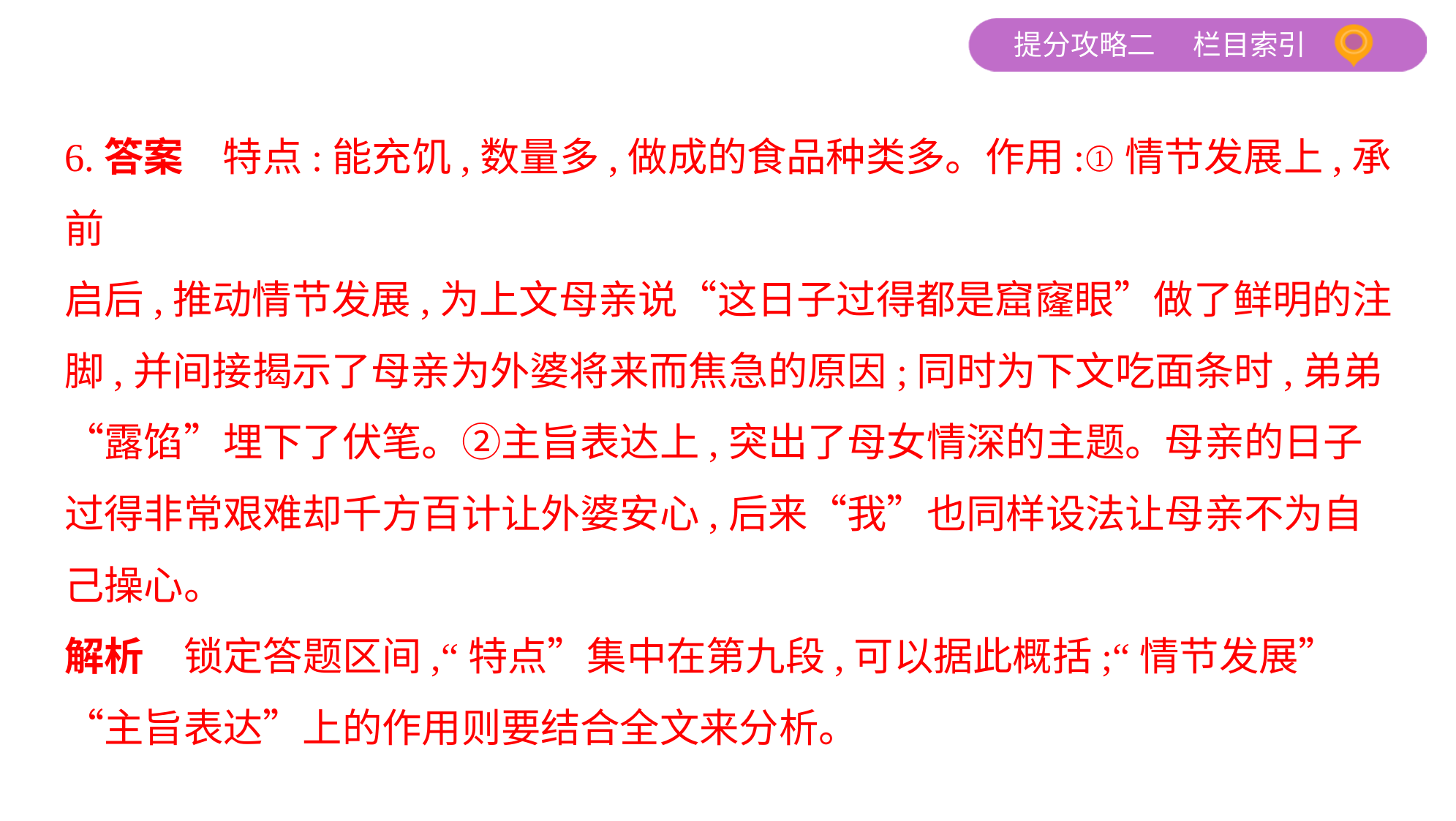

6.答案　特点:能充饥,数量多,做成的食品种类多。作用:①情节发展上,承前
启后,推动情节发展,为上文母亲说“这日子过得都是窟窿眼”做了鲜明的注
脚,并间接揭示了母亲为外婆将来而焦急的原因;同时为下文吃面条时,弟弟
“露馅”埋下了伏笔。②主旨表达上,突出了母女情深的主题。母亲的日子
过得非常艰难却千方百计让外婆安心,后来“我”也同样设法让母亲不为自
己操心。
解析　锁定答题区间,“特点”集中在第九段,可以据此概括;“情节发展”
“主旨表达”上的作用则要结合全文来分析。